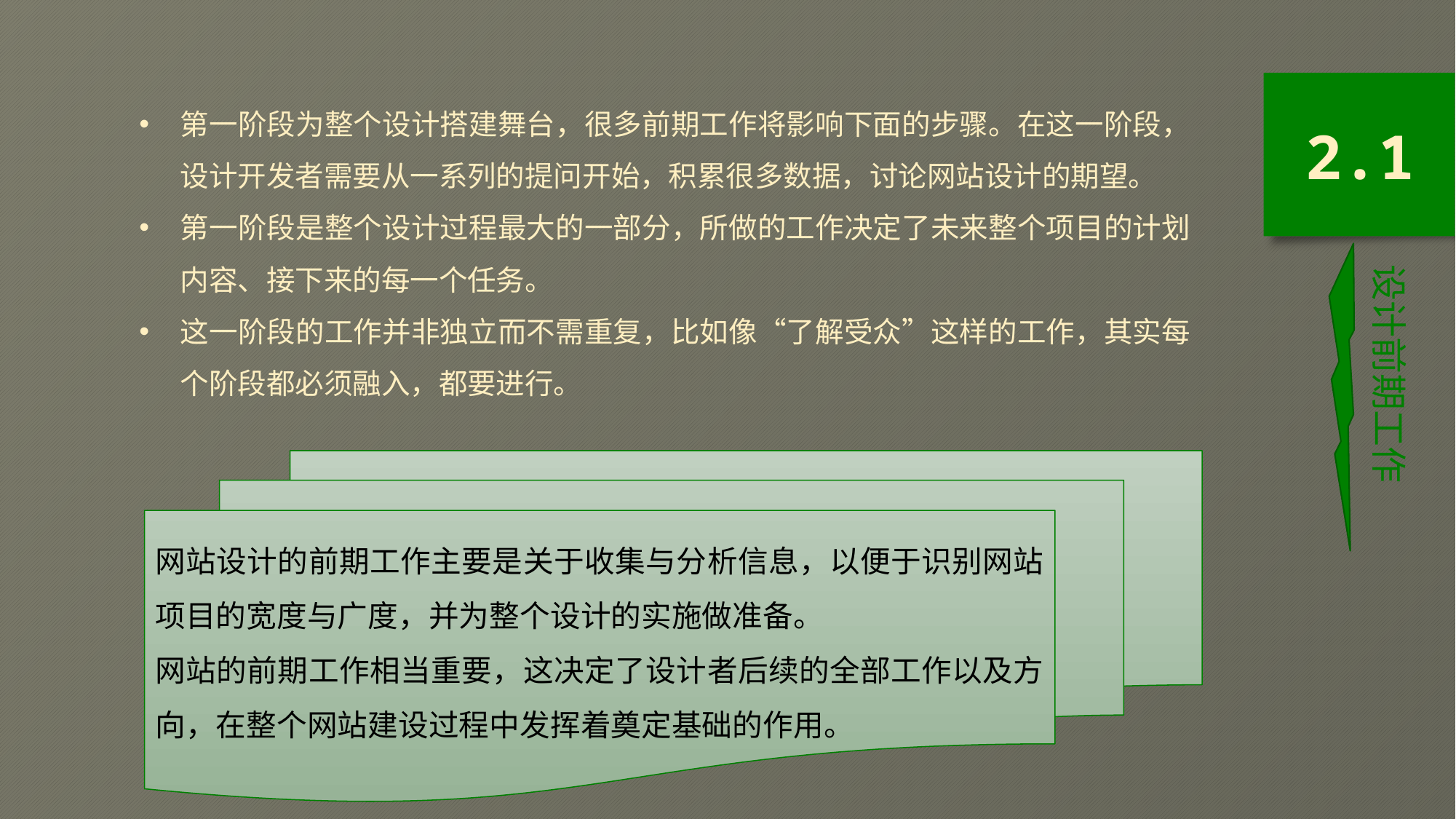

第一阶段为整个设计搭建舞台，很多前期工作将影响下面的步骤。在这一阶段，设计开发者需要从一系列的提问开始，积累很多数据，讨论网站设计的期望。
第一阶段是整个设计过程最大的一部分，所做的工作决定了未来整个项目的计划内容、接下来的每一个任务。
这一阶段的工作并非独立而不需重复，比如像“了解受众”这样的工作，其实每个阶段都必须融入，都要进行。
2.1

设计前期工作
网站设计的前期工作主要是关于收集与分析信息，以便于识别网站项目的宽度与广度，并为整个设计的实施做准备。
网站的前期工作相当重要，这决定了设计者后续的全部工作以及方向，在整个网站建设过程中发挥着奠定基础的作用。